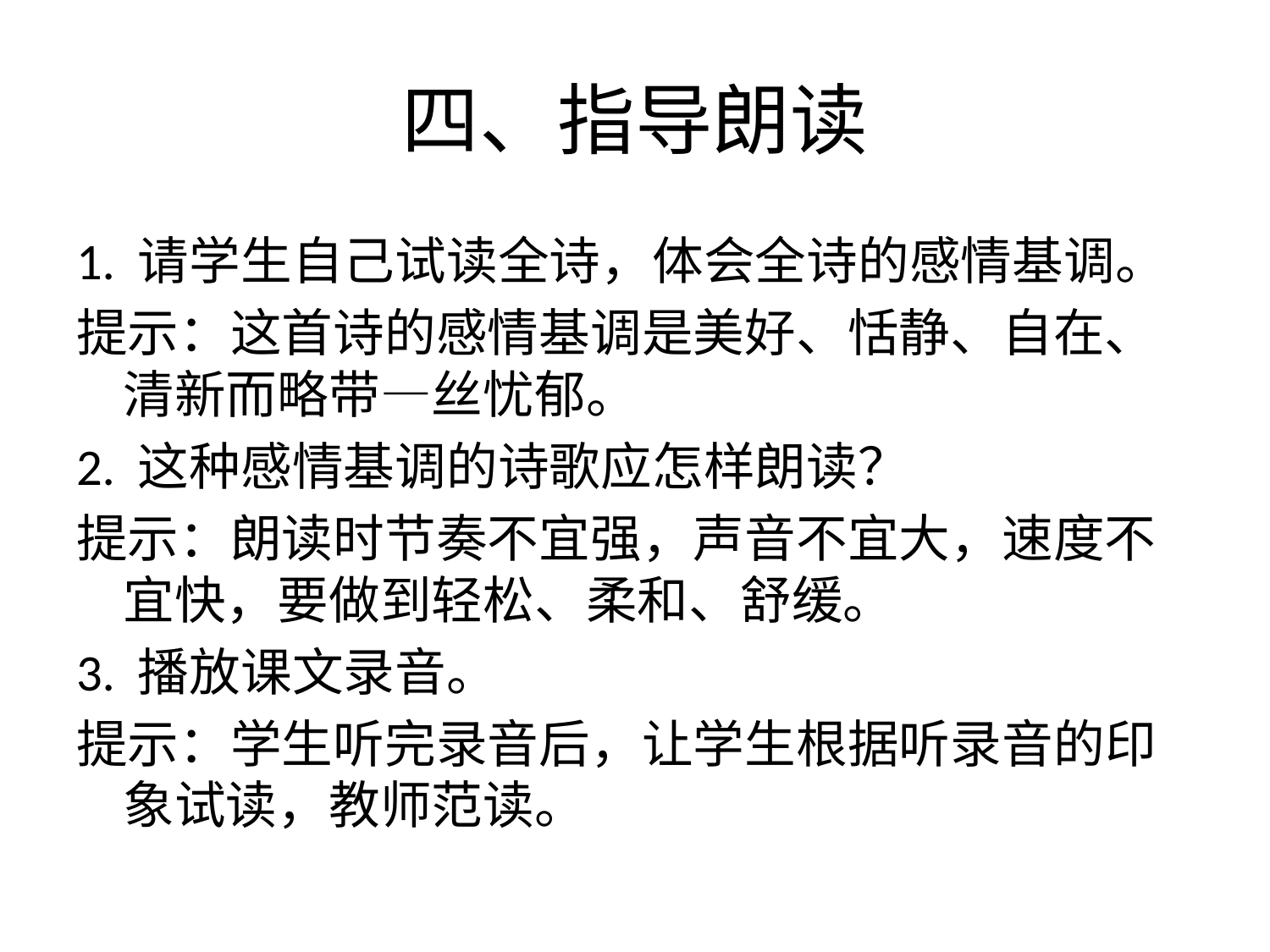

# 四、指导朗读
1. 请学生自己试读全诗，体会全诗的感情基调。
提示：这首诗的感情基调是美好、恬静、自在、清新而略带—丝忧郁。
2. 这种感情基调的诗歌应怎样朗读？
提示：朗读时节奏不宜强，声音不宜大，速度不宜快，要做到轻松、柔和、舒缓。
3. 播放课文录音。
提示：学生听完录音后，让学生根据听录音的印象试读，教师范读。